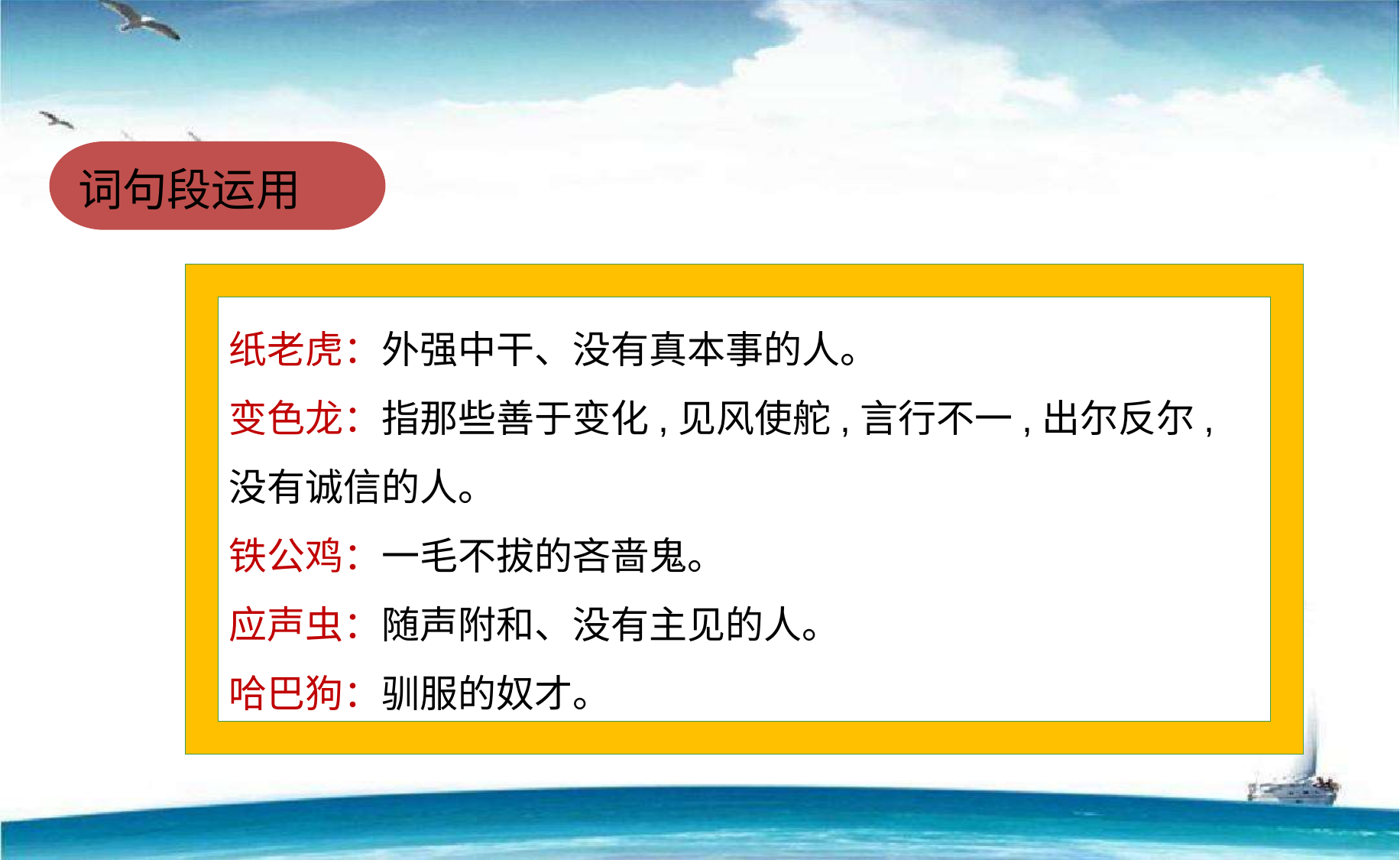

词句段运用
纸老虎：外强中干、没有真本事的人。
变色龙：指那些善于变化,见风使舵,言行不一,出尔反尔,没有诚信的人。
铁公鸡：一毛不拔的吝啬鬼。
应声虫：随声附和、没有主见的人。
哈巴狗：驯服的奴才。